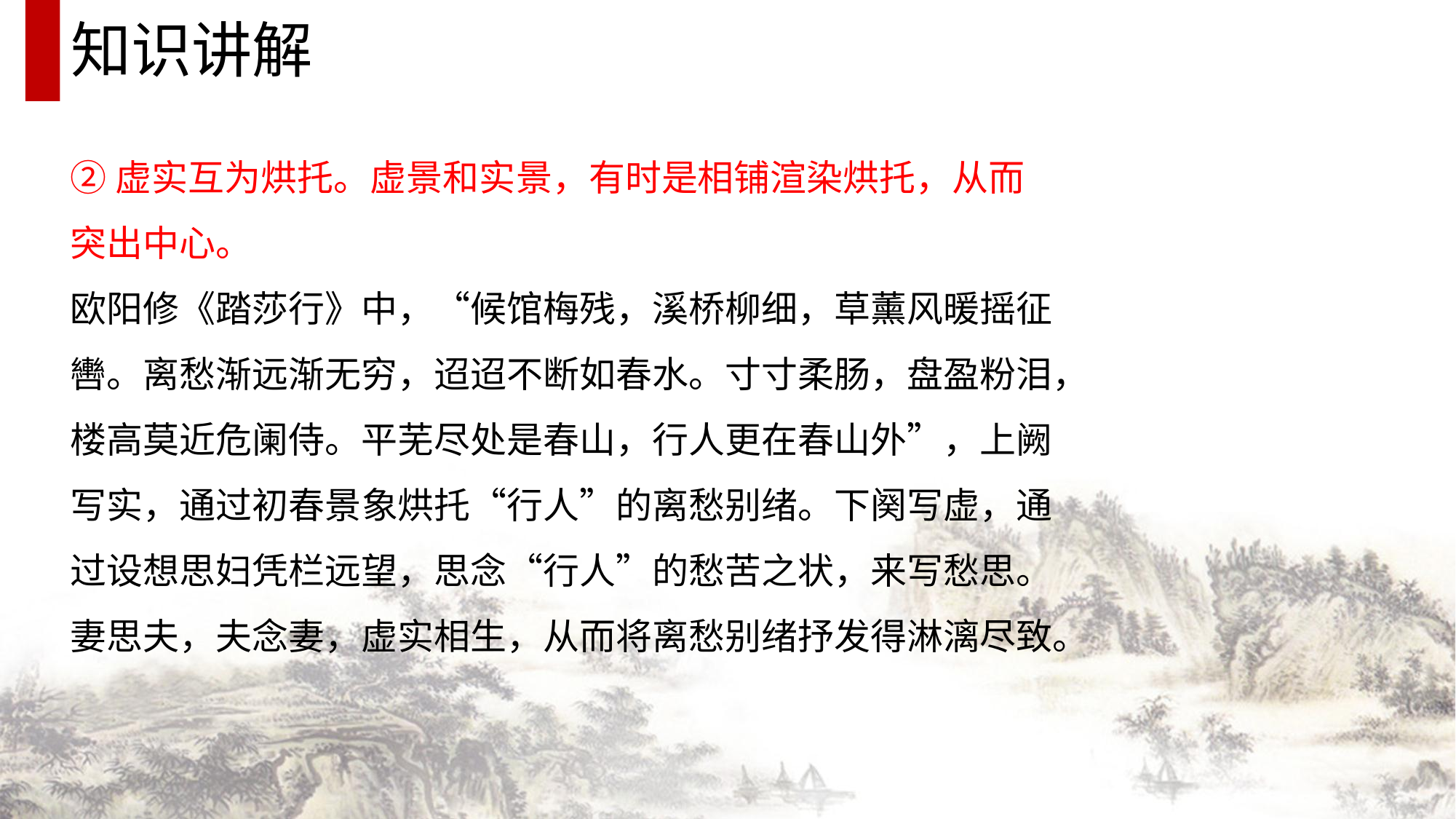

知识讲解
②虚实互为烘托。虚景和实景，有时是相铺渲染烘托，从而突出中心。
欧阳修《踏莎行》中，“候馆梅残，溪桥柳细，草薰风暖摇征轡。离愁渐远渐无穷，迢迢不断如春水。寸寸柔肠，盘盈粉泪，楼高莫近危阑侍。平芜尽处是春山，行人更在春山外”，上阙写实，通过初春景象烘托“行人”的离愁别绪。下阕写虚，通过设想思妇凭栏远望，思念“行人”的愁苦之状，来写愁思。妻思夫，夫念妻，虚实相生，从而将离愁别绪抒发得淋漓尽致。